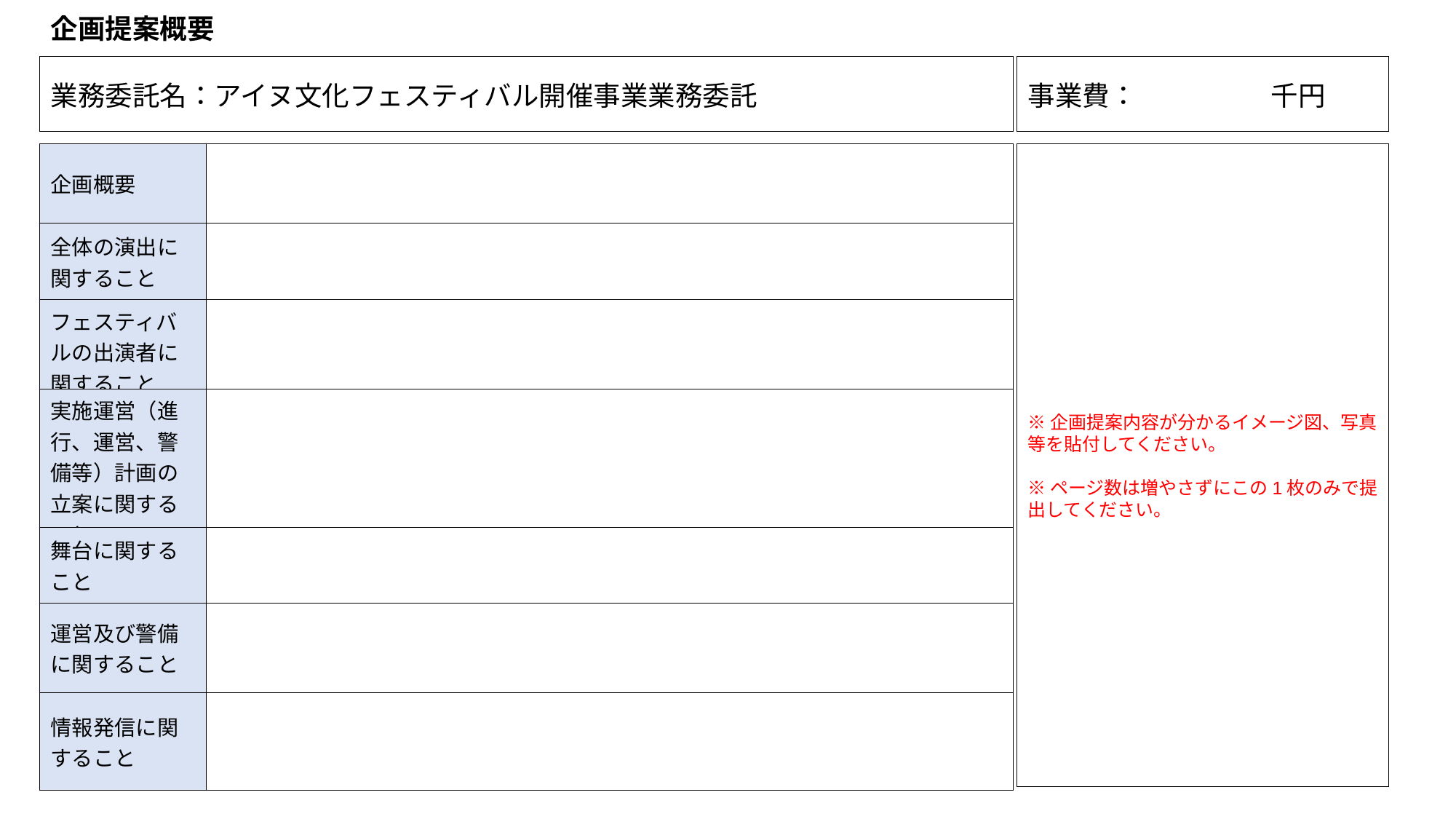

企画提案概要
| 事業費：　　　　 千円 |
| --- |
| 業務委託名：アイヌ文化フェスティバル開催事業業務委託 |
| --- |
※企画提案内容が分かるイメージ図、写真等を貼付してください。

※ページ数は増やさずにこの1枚のみで提出してください。
| 企画概要 |  |
| --- | --- |
| 全体の演出に関すること |  |
| フェスティバルの出演者に関すること |  |
| 実施運営（進行、運営、警備等）計画の立案に関すること |  |
| 舞台に関すること |  |
| 運営及び警備に関すること |  |
| 情報発信に関すること |  |